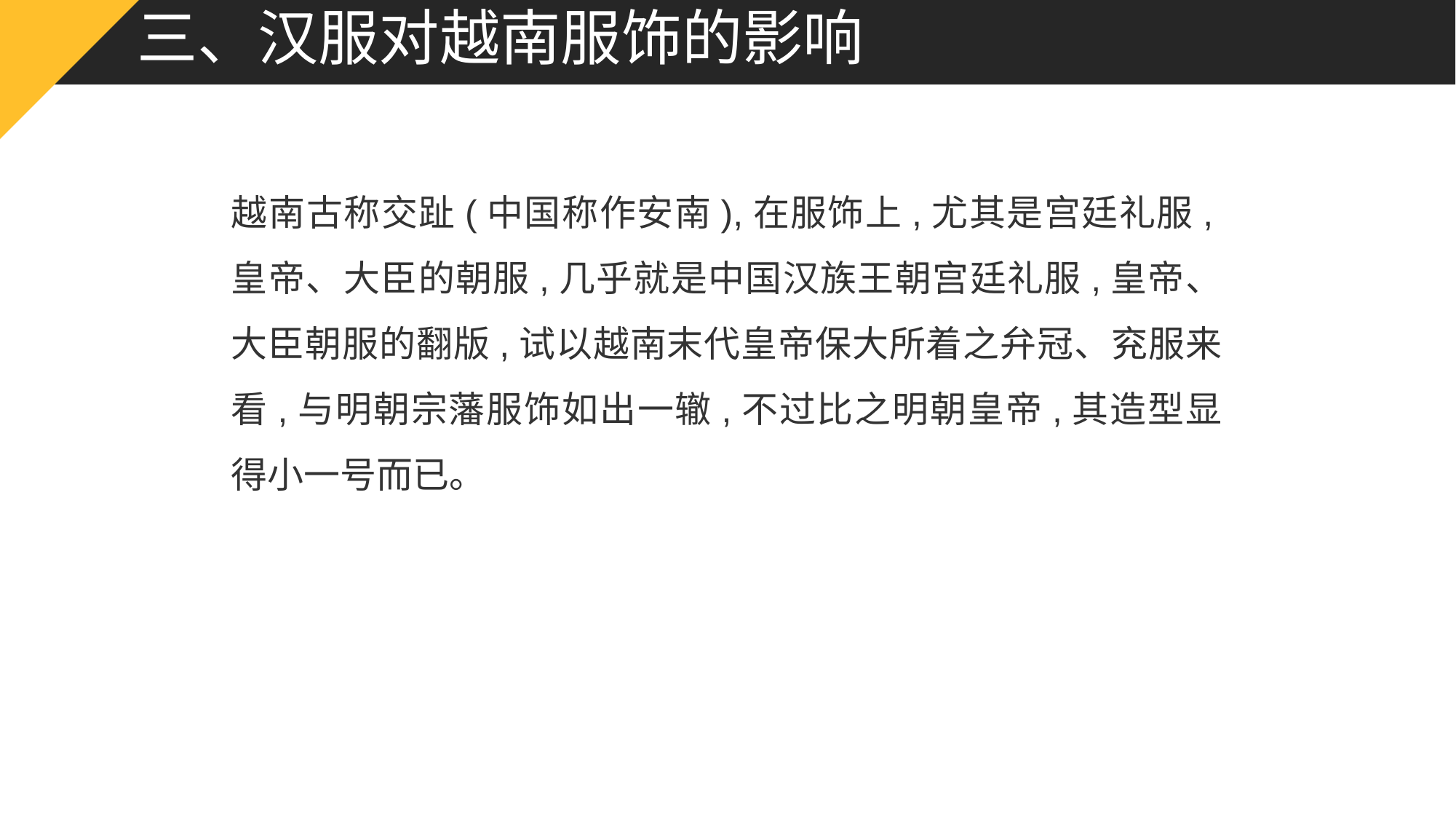

# 三、汉服对越南服饰的影响
越南古称交趾(中国称作安南),在服饰上,尤其是宫廷礼服,皇帝、大臣的朝服,几乎就是中国汉族王朝宫廷礼服,皇帝、大臣朝服的翻版,试以越南末代皇帝保大所着之弁冠、兖服来看,与明朝宗藩服饰如出一辙,不过比之明朝皇帝,其造型显得小一号而已。